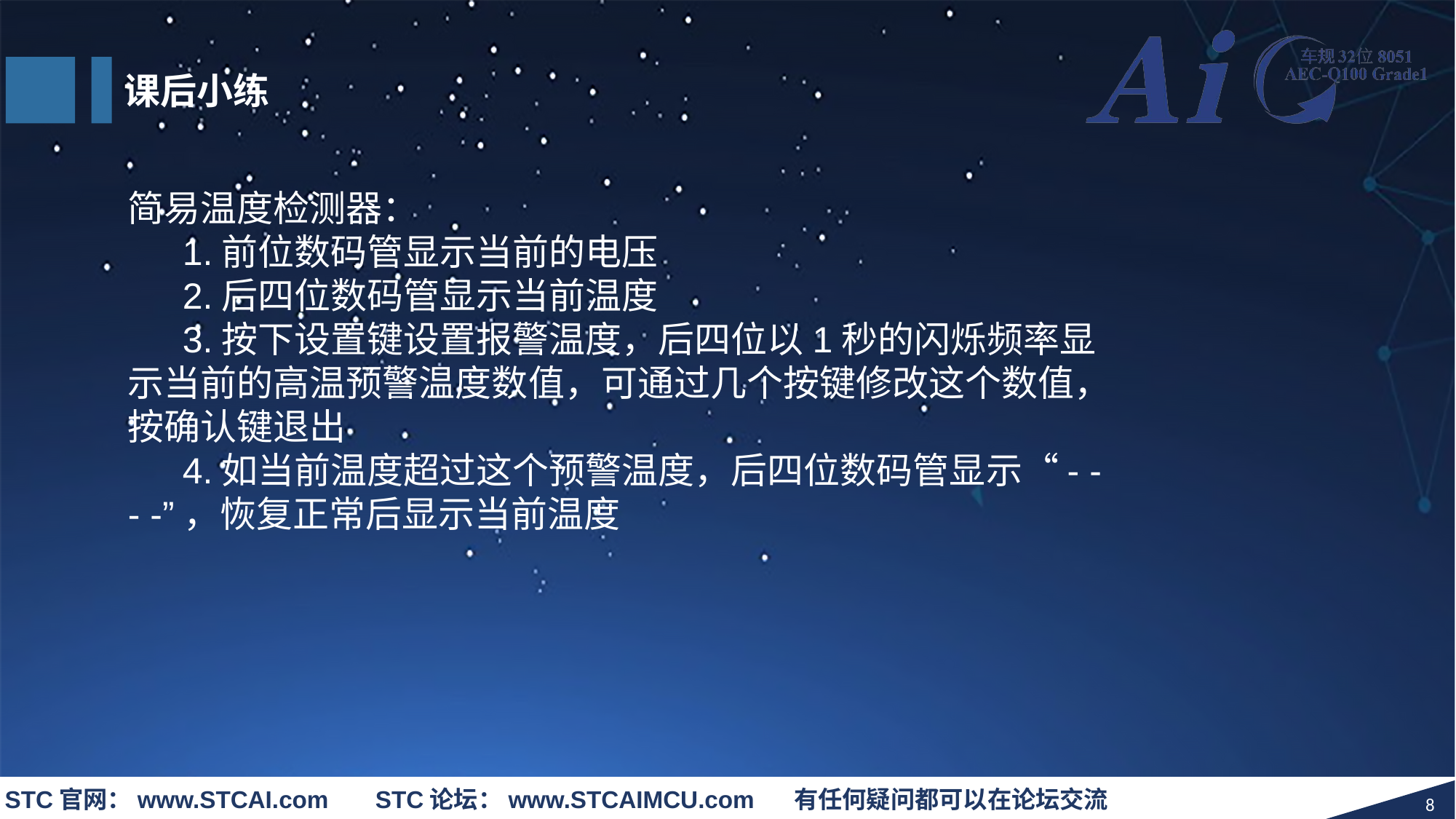

课后小练
简易温度检测器：
1.前位数码管显示当前的电压
2.后四位数码管显示当前温度
3.按下设置键设置报警温度，后四位以1秒的闪烁频率显示当前的高温预警温度数值，可通过几个按键修改这个数值，按确认键退出
4.如当前温度超过这个预警温度，后四位数码管显示“- - - -”，恢复正常后显示当前温度